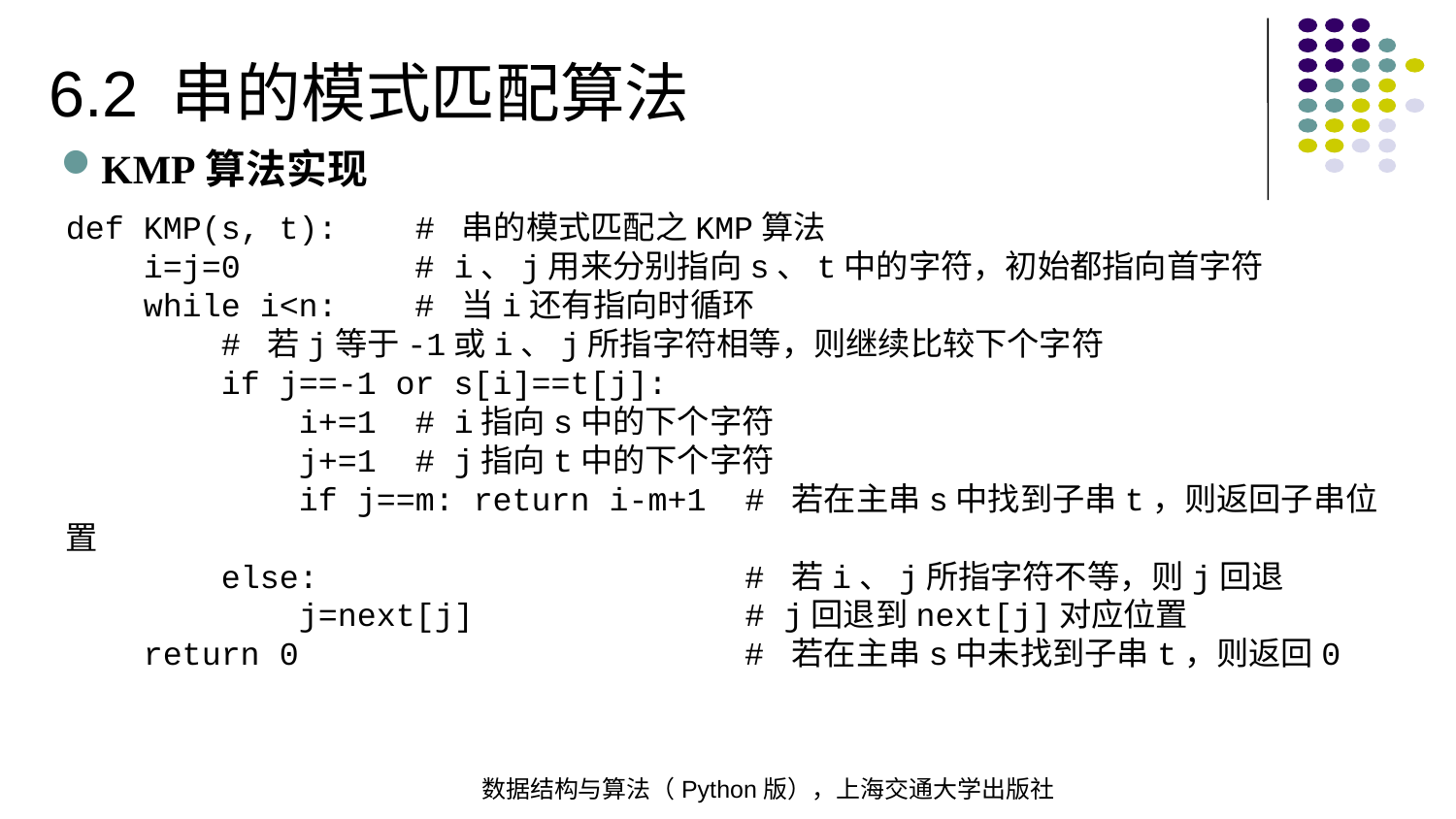

6.2 串的模式匹配算法
KMP算法实现
def KMP(s, t):    # 串的模式匹配之KMP算法
    i=j=0         # i、j用来分别指向s、t中的字符，初始都指向首字符
    while i<n:    # 当i还有指向时循环
        # 若j等于-1或i、j所指字符相等，则继续比较下个字符
        if j==-1 or s[i]==t[j]:
            i+=1  # i指向s中的下个字符
            j+=1  # j指向t中的下个字符
            if j==m: return i-m+1  # 若在主串s中找到子串t，则返回子串位置
        else:                      # 若i、j所指字符不等，则j回退
            j=next[j]              # j回退到next[j]对应位置
    return 0                       # 若在主串s中未找到子串t，则返回0